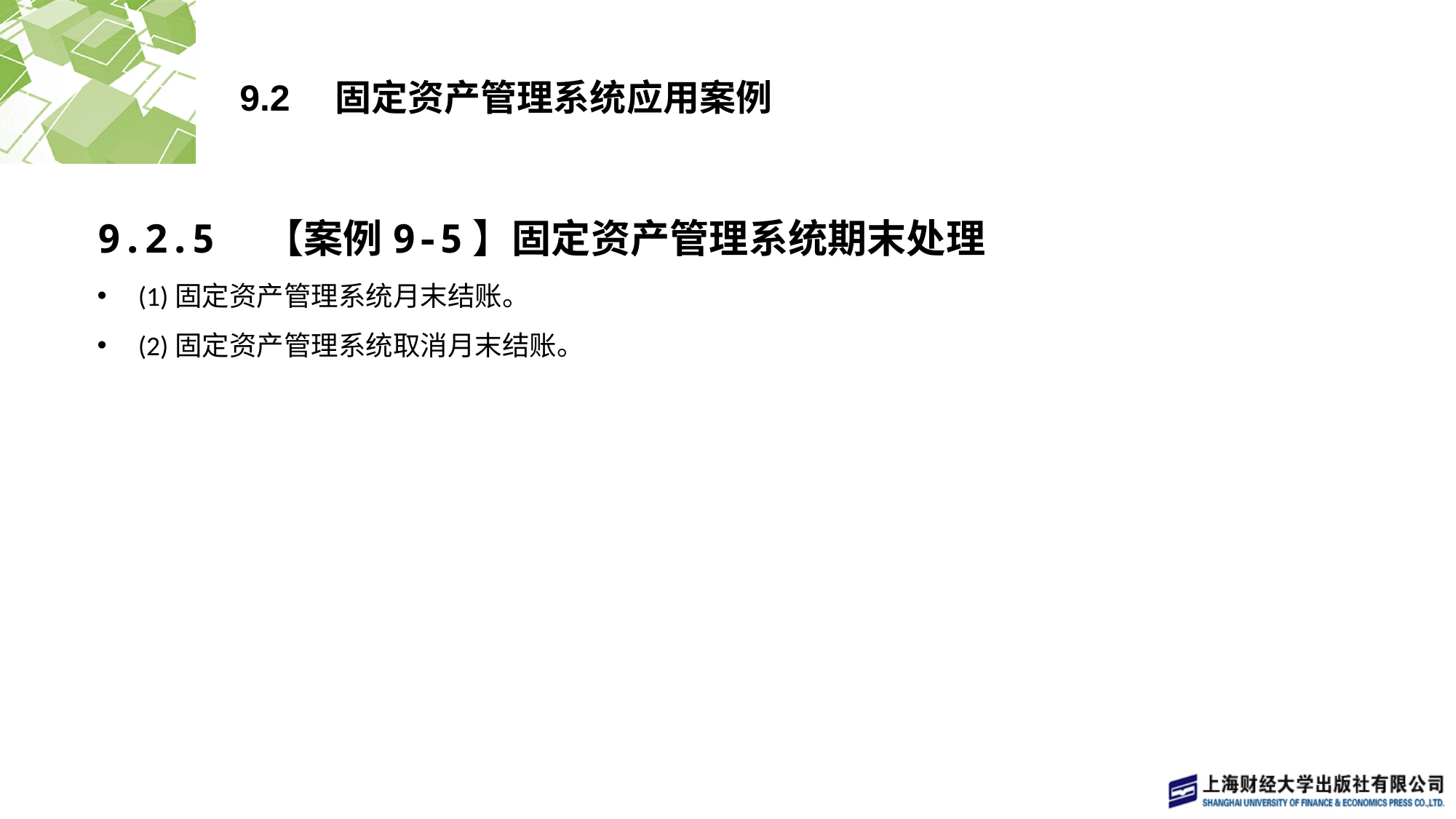

# 9.2　固定资产管理系统应用案例
9.2.5　【案例9-5】固定资产管理系统期末处理
(1)固定资产管理系统月末结账。
(2)固定资产管理系统取消月末结账。